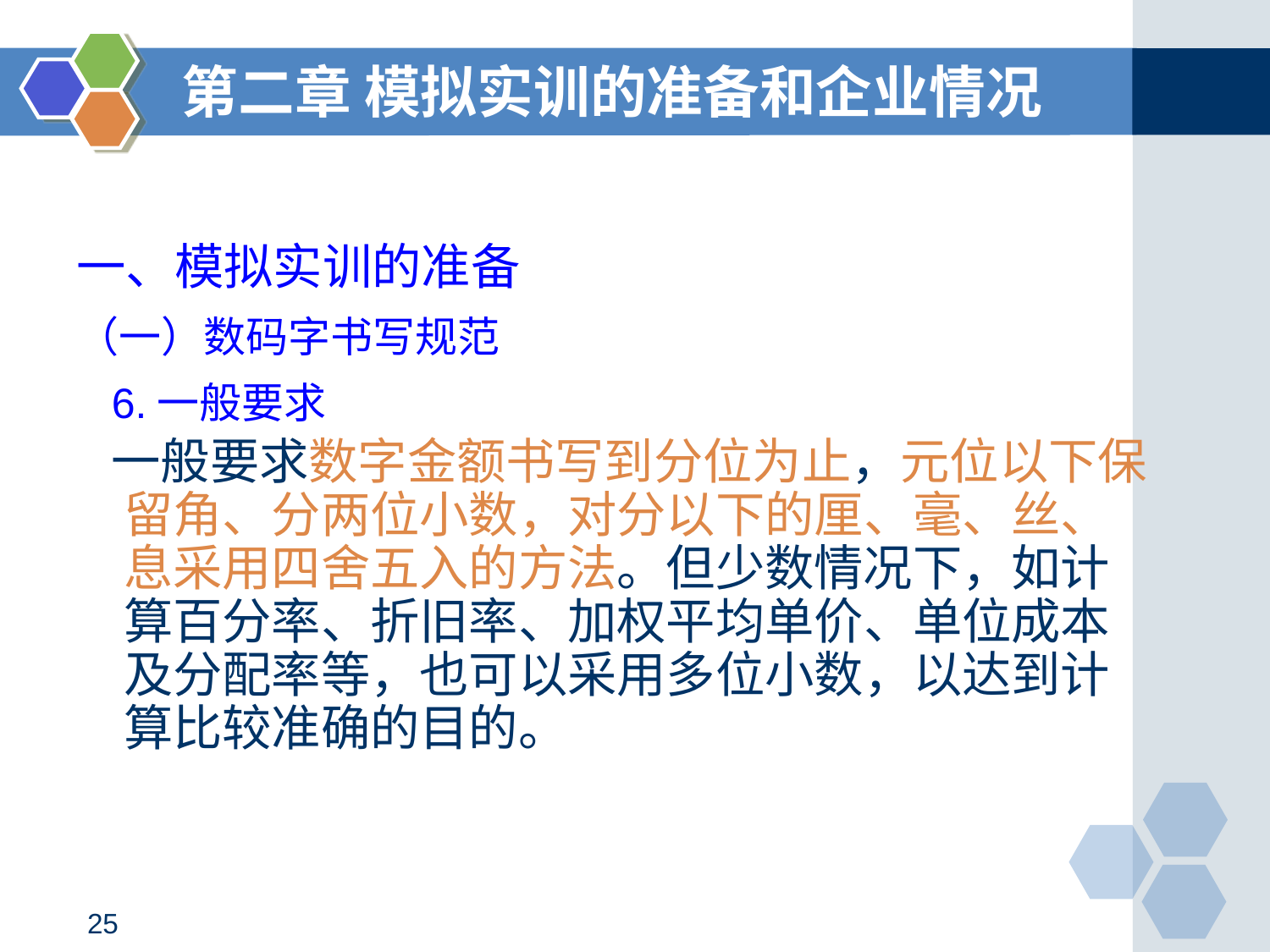

第二章 模拟实训的准备和企业情况
# 一、模拟实训的准备
（一）数码字书写规范
   6.一般要求
   一般要求数字金额书写到分位为止，元位以下保留角、分两位小数，对分以下的厘、毫、丝、息采用四舍五入的方法。但少数情况下，如计算百分率、折旧率、加权平均单价、单位成本及分配率等，也可以采用多位小数，以达到计算比较准确的目的。